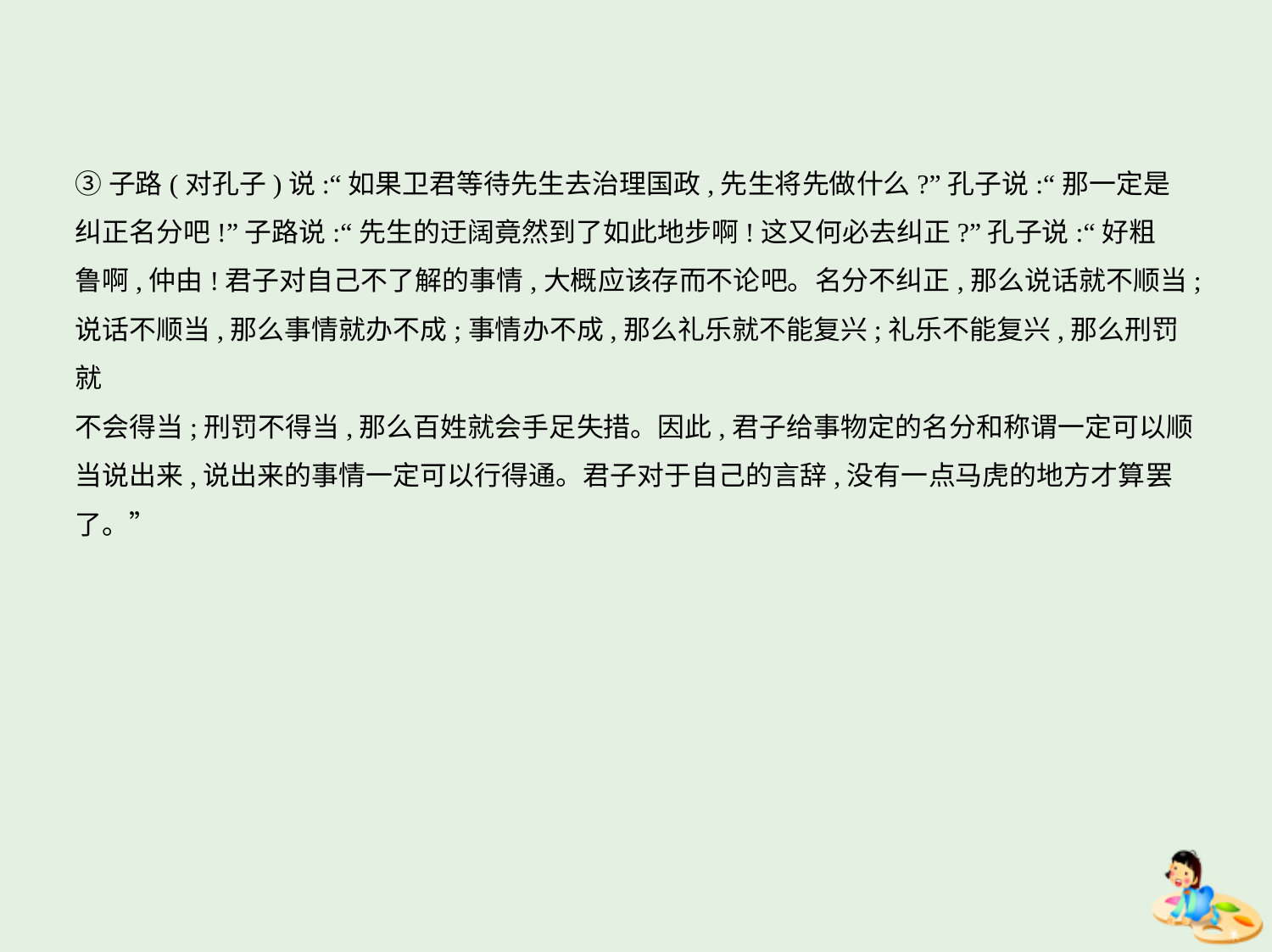

③子路(对孔子)说:“如果卫君等待先生去治理国政,先生将先做什么?”孔子说:“那一定是
纠正名分吧!”子路说:“先生的迂阔竟然到了如此地步啊!这又何必去纠正?”孔子说:“好粗
鲁啊,仲由!君子对自己不了解的事情,大概应该存而不论吧。名分不纠正,那么说话就不顺当;
说话不顺当,那么事情就办不成;事情办不成,那么礼乐就不能复兴;礼乐不能复兴,那么刑罚就
不会得当;刑罚不得当,那么百姓就会手足失措。因此,君子给事物定的名分和称谓一定可以顺
当说出来,说出来的事情一定可以行得通。君子对于自己的言辞,没有一点马虎的地方才算罢
了。”